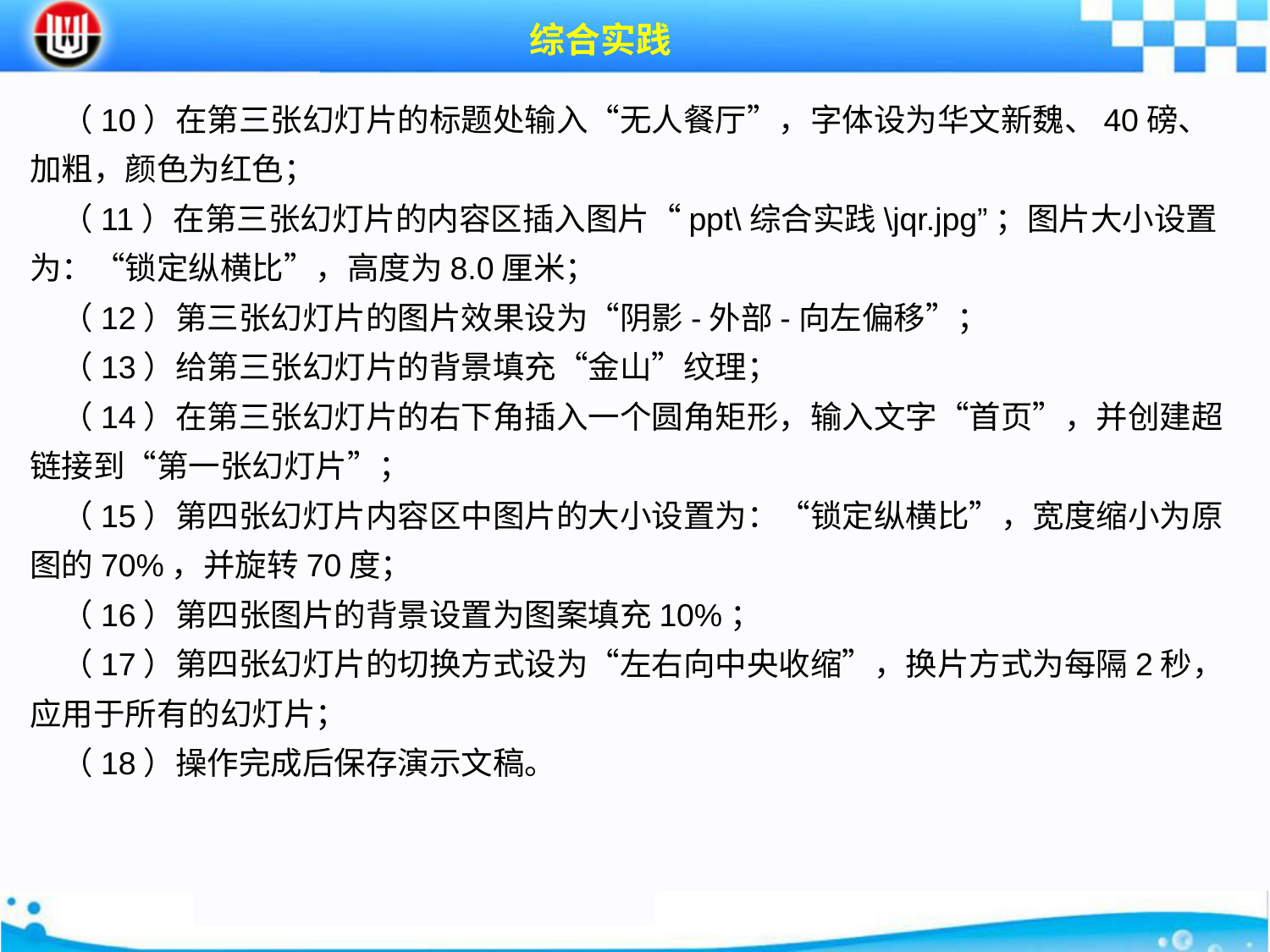

综合实践
（10）在第三张幻灯片的标题处输入“无人餐厅”，字体设为华文新魏、40磅、加粗，颜色为红色；
（11）在第三张幻灯片的内容区插入图片“ppt\综合实践\jqr.jpg”；图片大小设置为：“锁定纵横比”，高度为8.0厘米；
（12）第三张幻灯片的图片效果设为“阴影-外部-向左偏移”；
（13）给第三张幻灯片的背景填充“金山”纹理；
（14）在第三张幻灯片的右下角插入一个圆角矩形，输入文字“首页”，并创建超链接到“第一张幻灯片”；
（15）第四张幻灯片内容区中图片的大小设置为：“锁定纵横比”，宽度缩小为原图的70%，并旋转70度；
（16）第四张图片的背景设置为图案填充10%；
（17）第四张幻灯片的切换方式设为“左右向中央收缩”，换片方式为每隔2秒，应用于所有的幻灯片；
（18）操作完成后保存演示文稿。